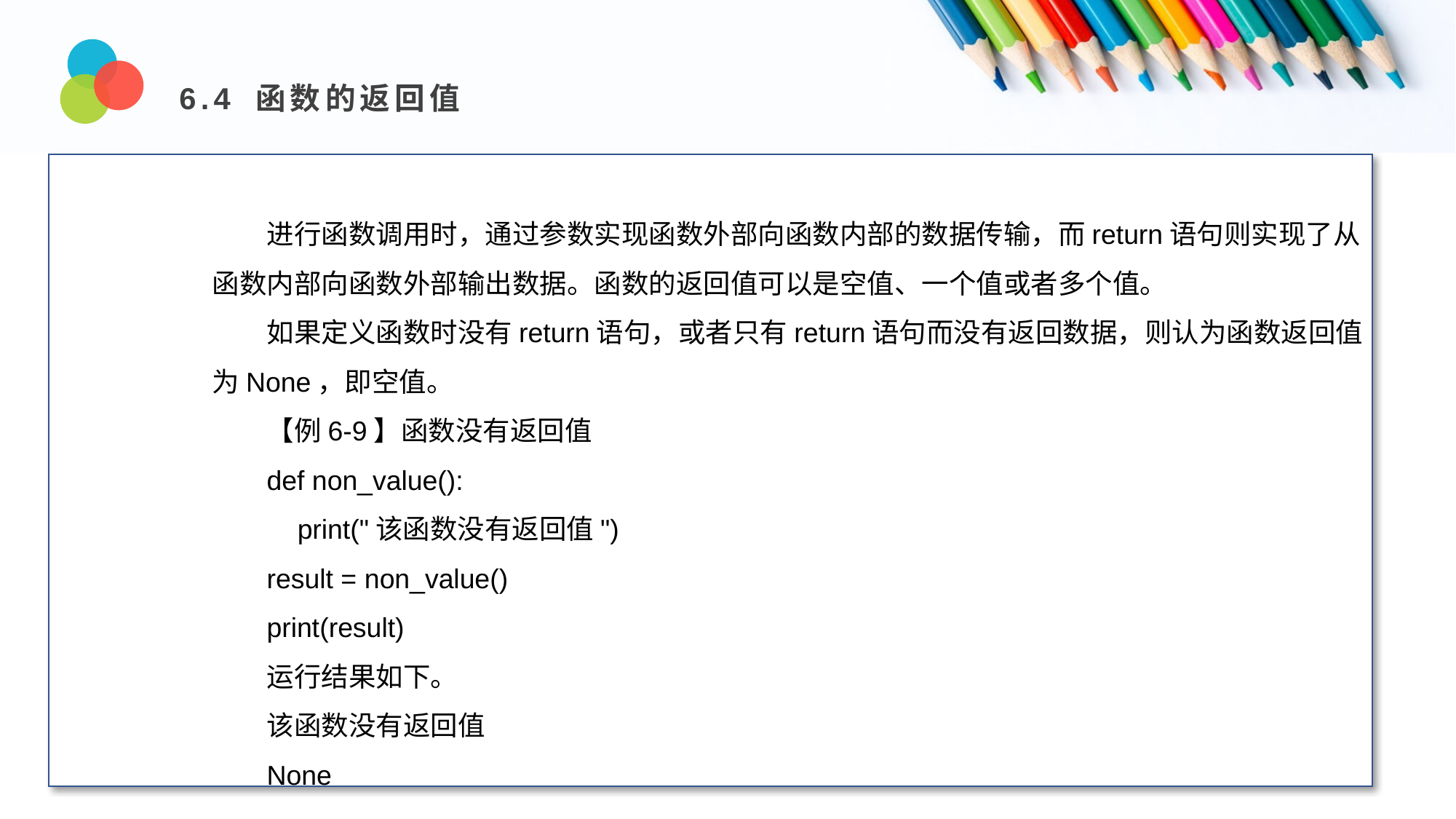

6.4 函数的返回值
Design and Production
进行函数调用时，通过参数实现函数外部向函数内部的数据传输，而return语句则实现了从函数内部向函数外部输出数据。函数的返回值可以是空值、一个值或者多个值。
如果定义函数时没有return语句，或者只有return语句而没有返回数据，则认为函数返回值为None，即空值。
【例6-9】函数没有返回值
def non_value():
    print("该函数没有返回值")
result = non_value()
print(result)
运行结果如下。
该函数没有返回值
None